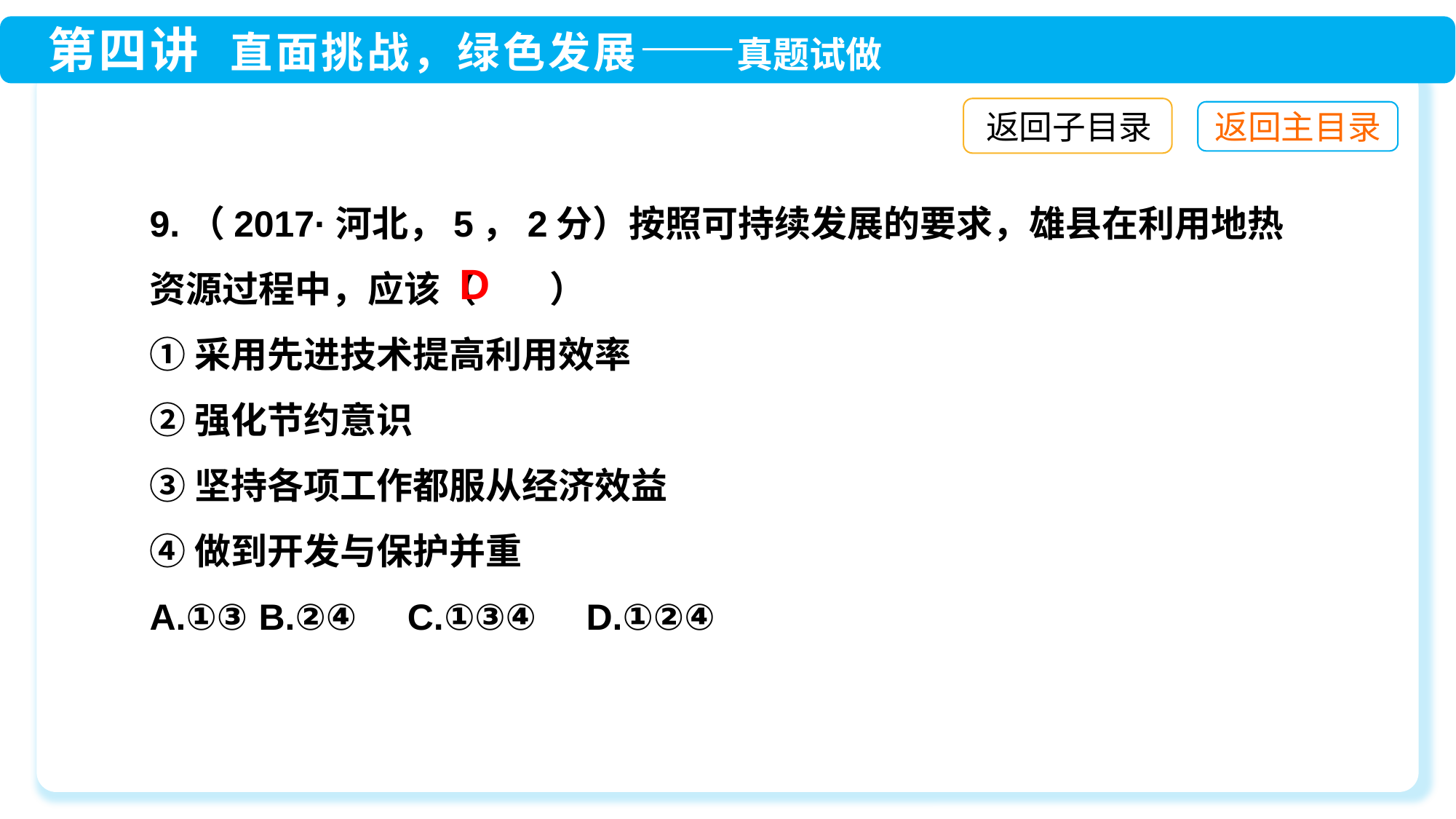

返回子目录
9.（2017·河北，5，2分）按照可持续发展的要求，雄县在利用地热资源过程中，应该（　　）
①采用先进技术提高利用效率
②强化节约意识
③坚持各项工作都服从经济效益
④做到开发与保护并重
A.①③	B.②④     C.①③④	D.①②④
D